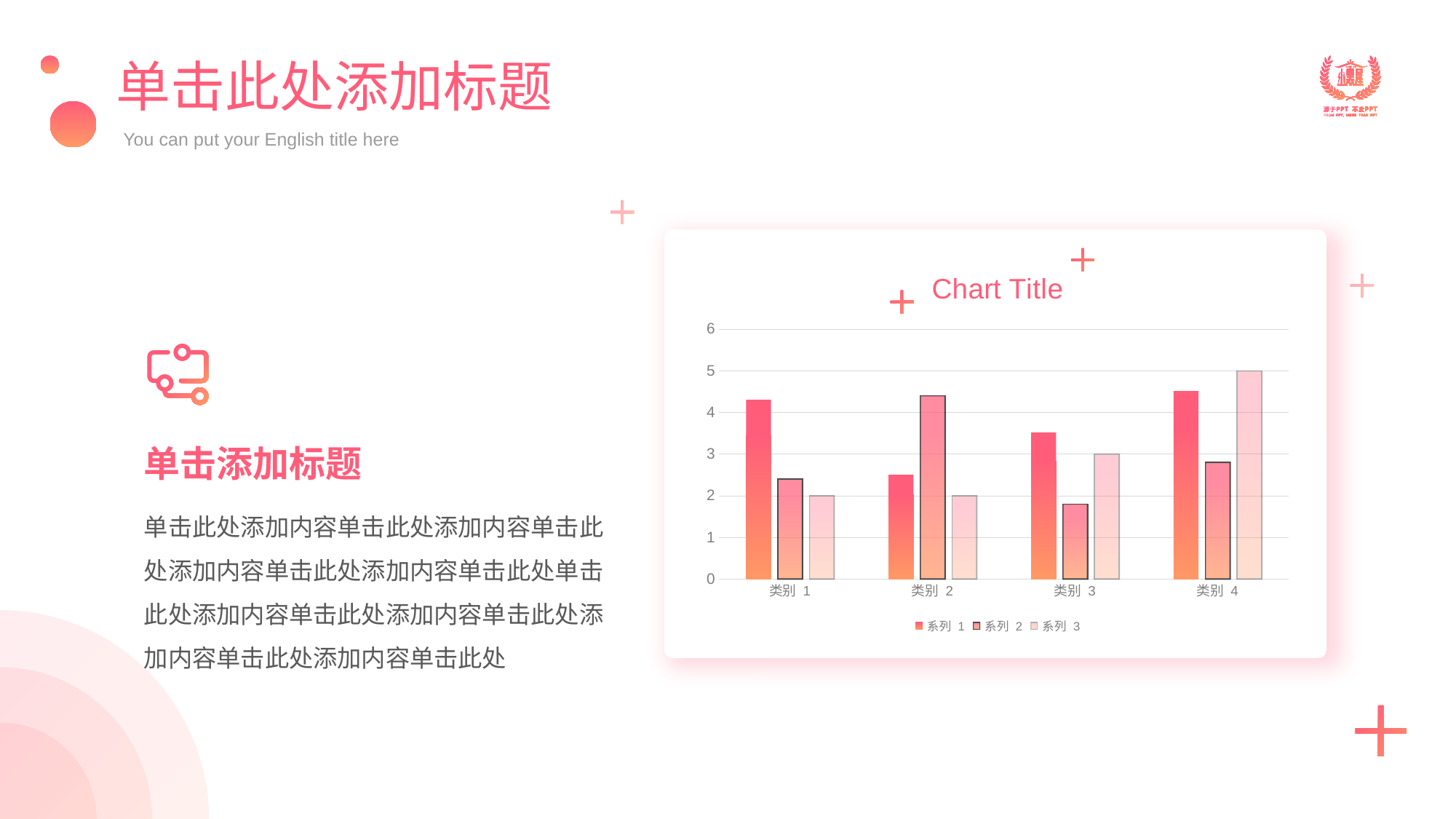

# 单击此处添加标题
You can put your English title here

### Chart:

| Category | 系列 1 | 系列 2 | 系列 3 |
|---|---|---|---|
| 类别 1 | 4.3 | 2.4 | 2.0 |
| 类别 2 | 2.5 | 4.4 | 2.0 |
| 类别 3 | 3.5 | 1.8 | 3.0 |
| 类别 4 | 4.5 | 2.8 | 5.0 |

单击添加标题
单击此处添加内容单击此处添加内容单击此处添加内容单击此处添加内容单击此处单击此处添加内容单击此处添加内容单击此处添加内容单击此处添加内容单击此处